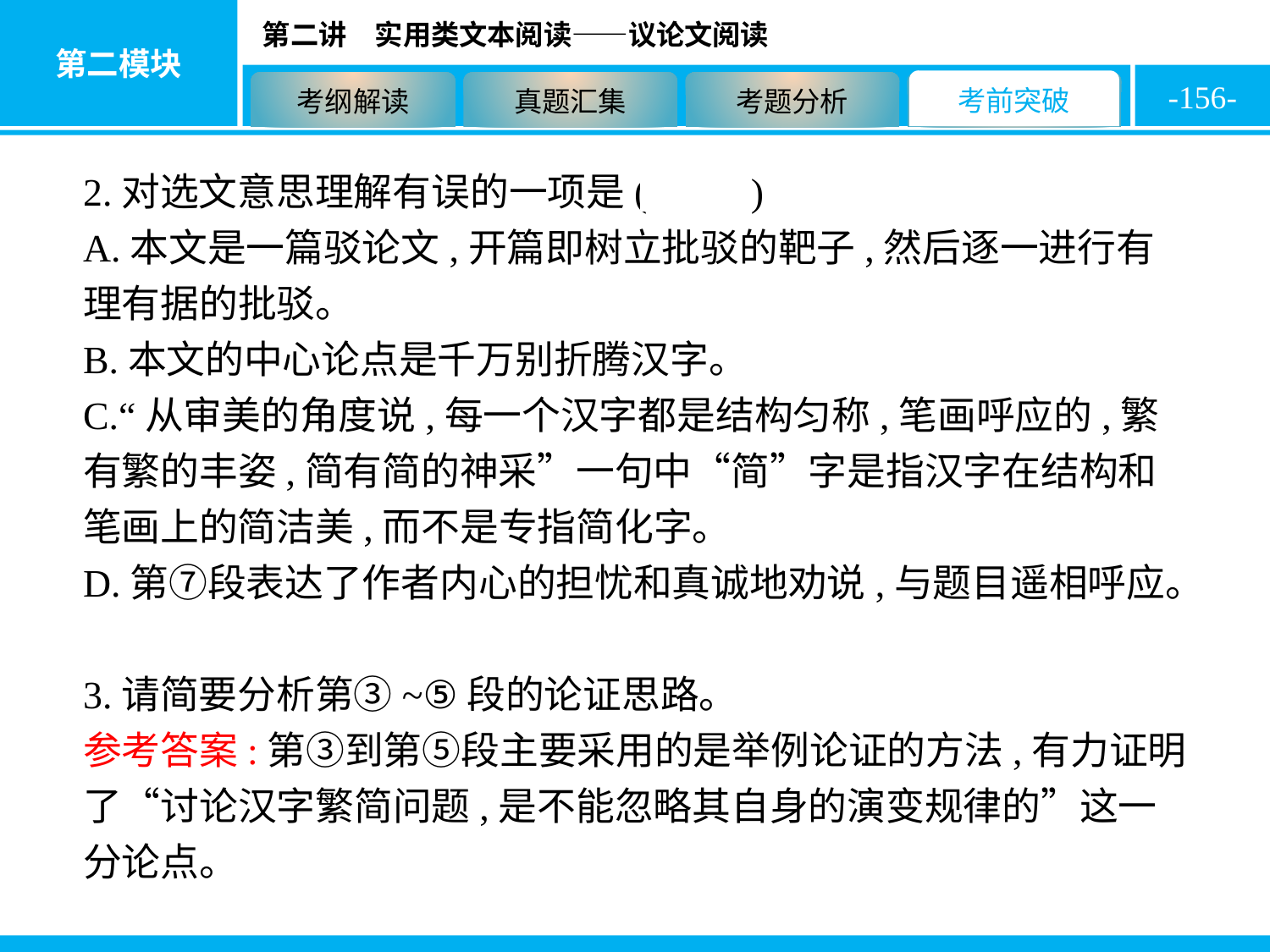

-156-
2.对选文意思理解有误的一项是(    C    )
A.本文是一篇驳论文,开篇即树立批驳的靶子,然后逐一进行有理有据的批驳。
B.本文的中心论点是千万别折腾汉字。
C.“从审美的角度说,每一个汉字都是结构匀称,笔画呼应的,繁有繁的丰姿,简有简的神采”一句中“简”字是指汉字在结构和笔画上的简洁美,而不是专指简化字。
D.第⑦段表达了作者内心的担忧和真诚地劝说,与题目遥相呼应。
3.请简要分析第③~⑤段的论证思路。
参考答案:第③到第⑤段主要采用的是举例论证的方法,有力证明了“讨论汉字繁简问题,是不能忽略其自身的演变规律的”这一分论点。